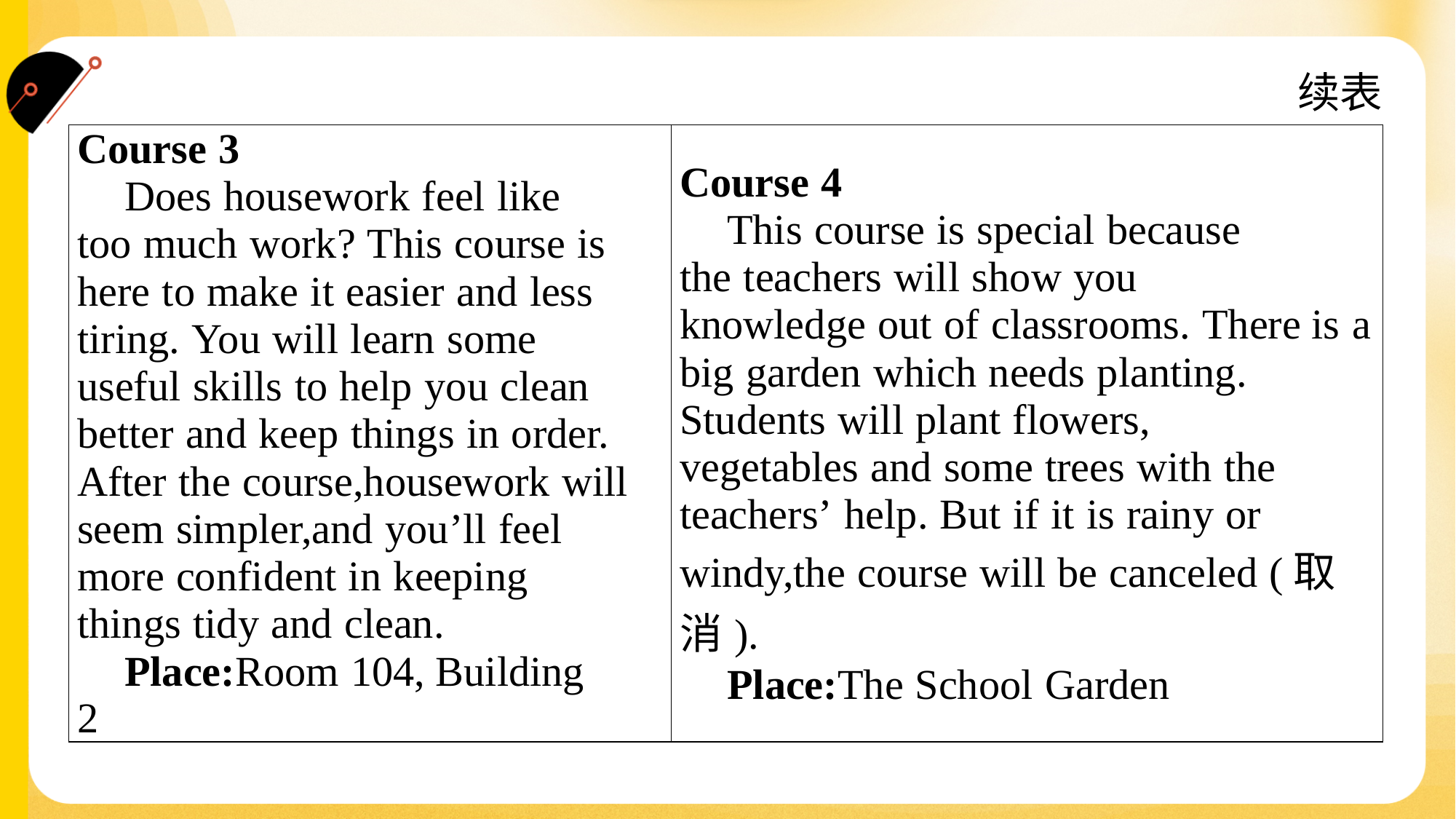

续表
| Course 3 Does housework feel like too much work? This course is here to make it easier and less tiring. You will learn some useful skills to help you clean better and keep things in order. After the course,housework will seem simpler,and you’ll feel more confident in keeping things tidy and clean. Place:Room 104, Building 2 | Course 4 This course is special because the teachers will show you knowledge out of classrooms. There is a big garden which needs planting. Students will plant flowers, vegetables and some trees with the teachers’ help. But if it is rainy or windy,the course will be canceled (取消). Place:The School Garden |
| --- | --- |